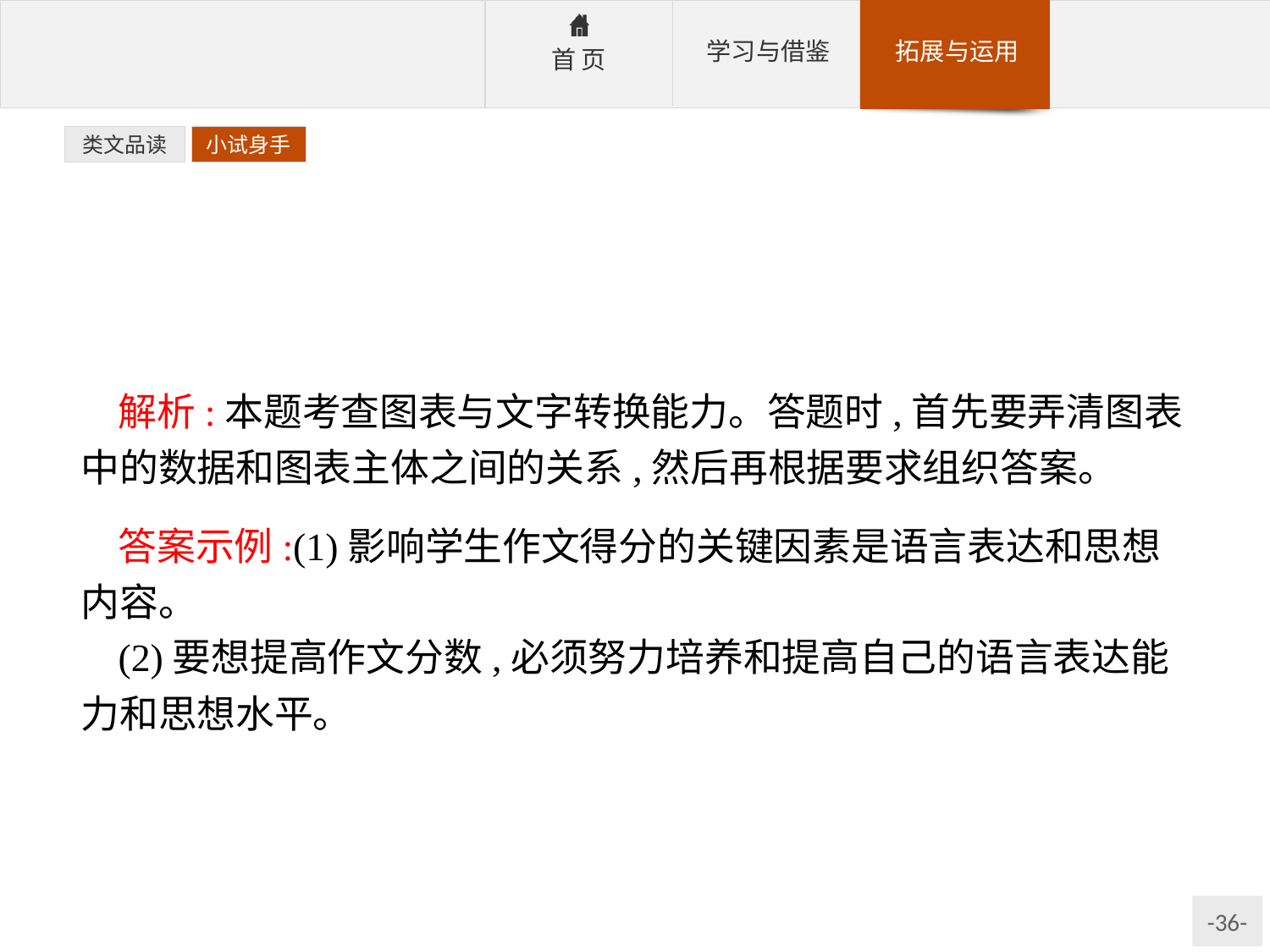

类文品读
小试身手

解析:本题考查图表与文字转换能力。答题时,首先要弄清图表中的数据和图表主体之间的关系,然后再根据要求组织答案。
答案示例:(1)影响学生作文得分的关键因素是语言表达和思想内容。
(2)要想提高作文分数,必须努力培养和提高自己的语言表达能力和思想水平。